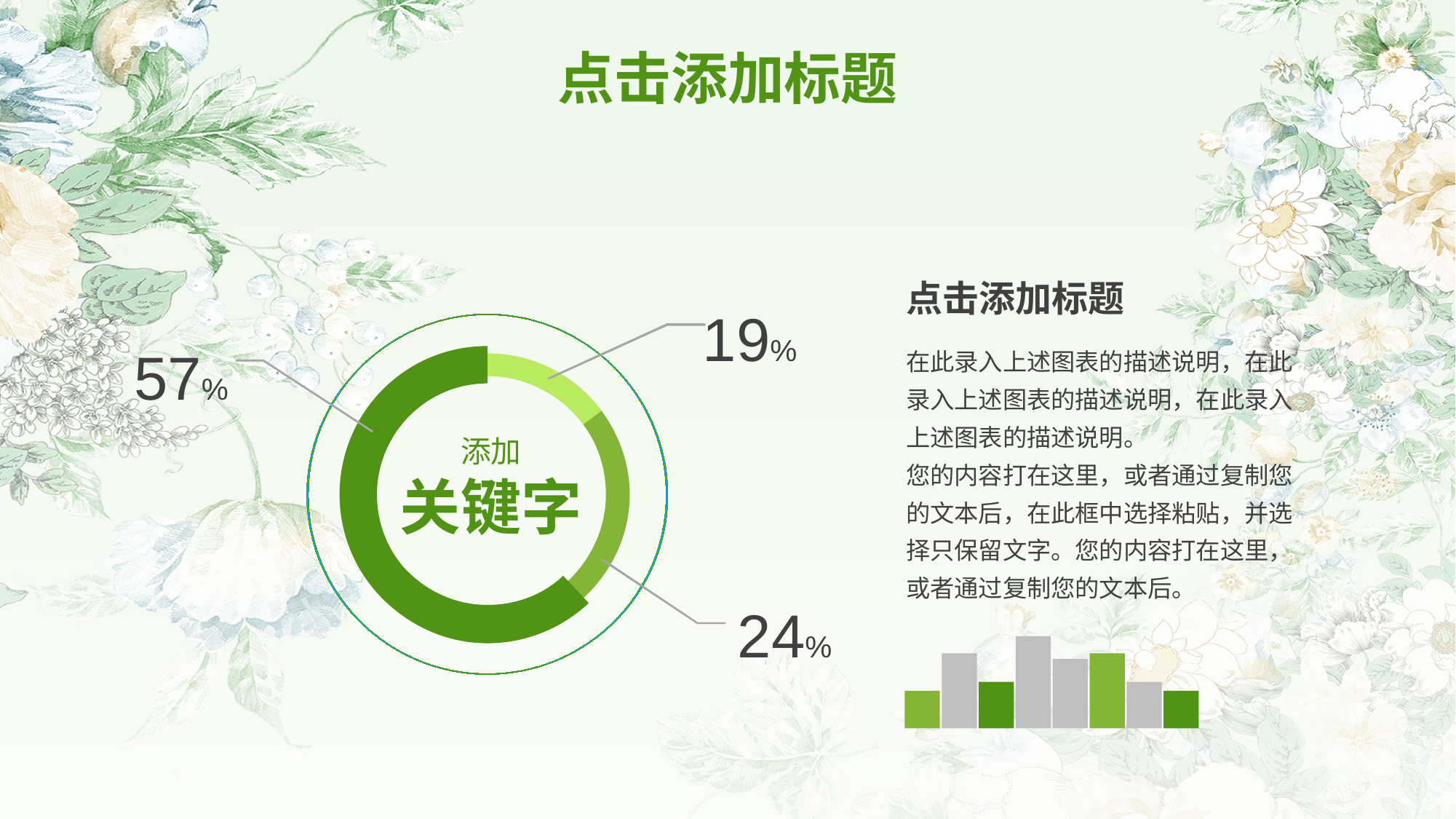

点击添加标题
点击添加标题
19%

在此录入上述图表的描述说明，在此录入上述图表的描述说明，在此录入上述图表的描述说明。
您的内容打在这里，或者通过复制您的文本后，在此框中选择粘贴，并选择只保留文字。您的内容打在这里，或者通过复制您的文本后。
57%

添加
关键字

24%